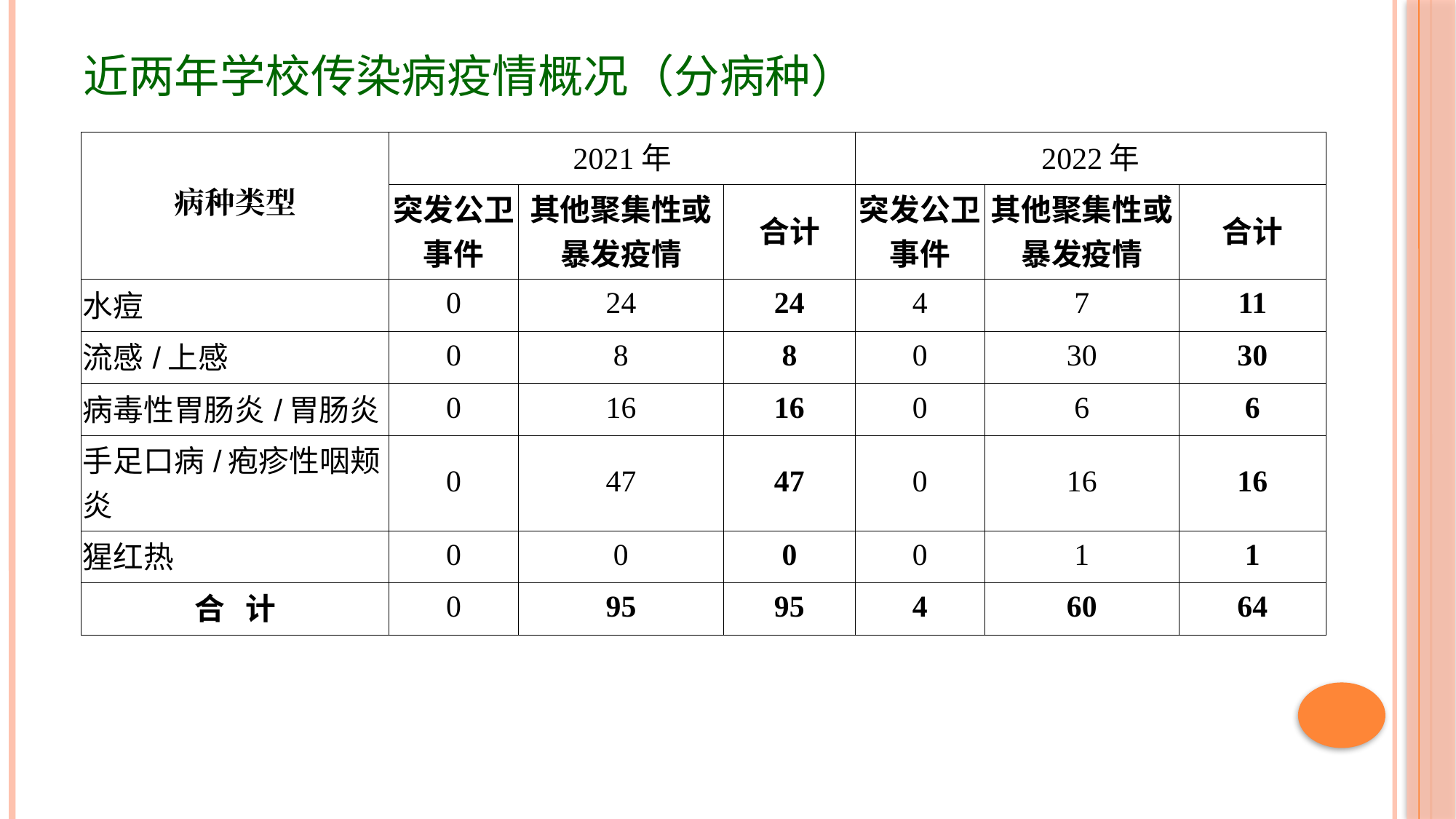

# 近两年学校传染病疫情概况（分病种）
| 病种类型 | 2021年 |  |  | 2022年 |  |  |
| --- | --- | --- | --- | --- | --- | --- |
|  | 突发公卫事件 | 其他聚集性或暴发疫情 | 合计 | 突发公卫事件 | 其他聚集性或暴发疫情 | 合计 |
| 水痘 | 0 | 24 | 24 | 4 | 7 | 11 |
| 流感/上感 | 0 | 8 | 8 | 0 | 30 | 30 |
| 病毒性胃肠炎/胃肠炎 | 0 | 16 | 16 | 0 | 6 | 6 |
| 手足口病/疱疹性咽颊炎 | 0 | 47 | 47 | 0 | 16 | 16 |
| 猩红热 | 0 | 0 | 0 | 0 | 1 | 1 |
| 合 计 | 0 | 95 | 95 | 4 | 60 | 64 |